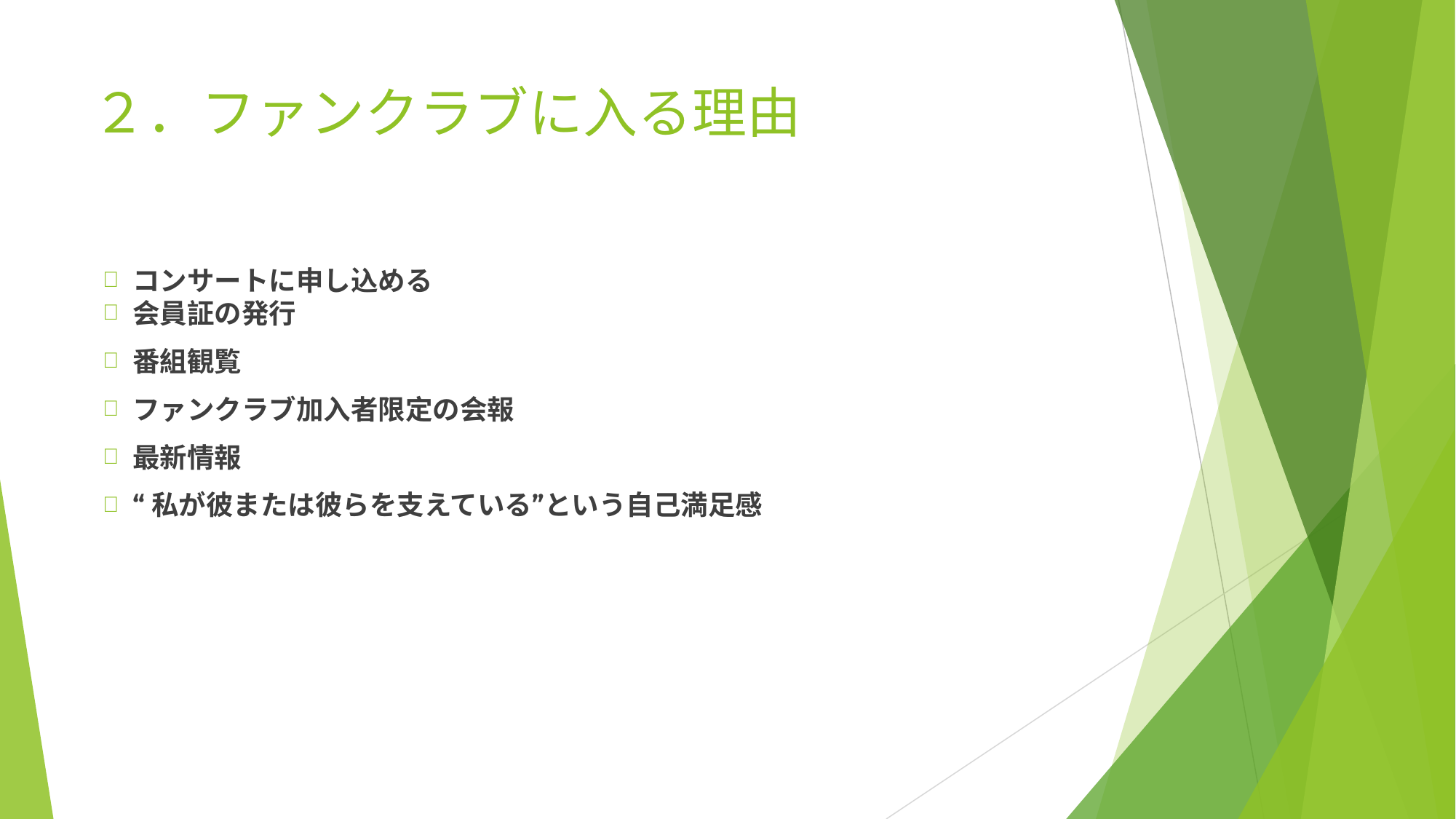

# ２．ファンクラブに入る理由
コンサートに申し込める
会員証の発行
番組観覧
ファンクラブ加入者限定の会報
最新情報
“私が彼または彼らを支えている”という自己満足感